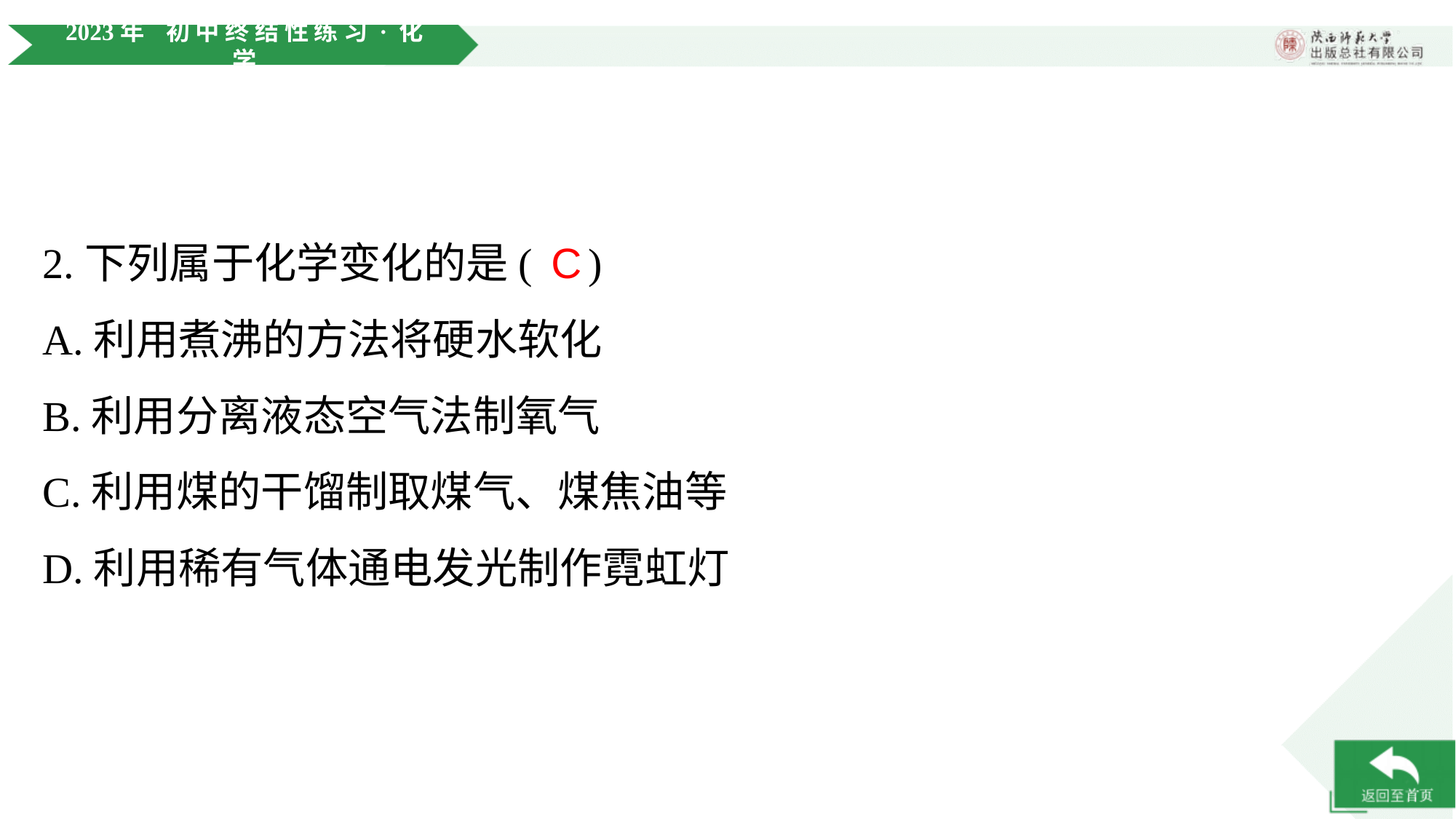

2.下列属于化学变化的是(     )
C
A.利用煮沸的方法将硬水软化
B.利用分离液态空气法制氧气
C.利用煤的干馏制取煤气、煤焦油等
D.利用稀有气体通电发光制作霓虹灯